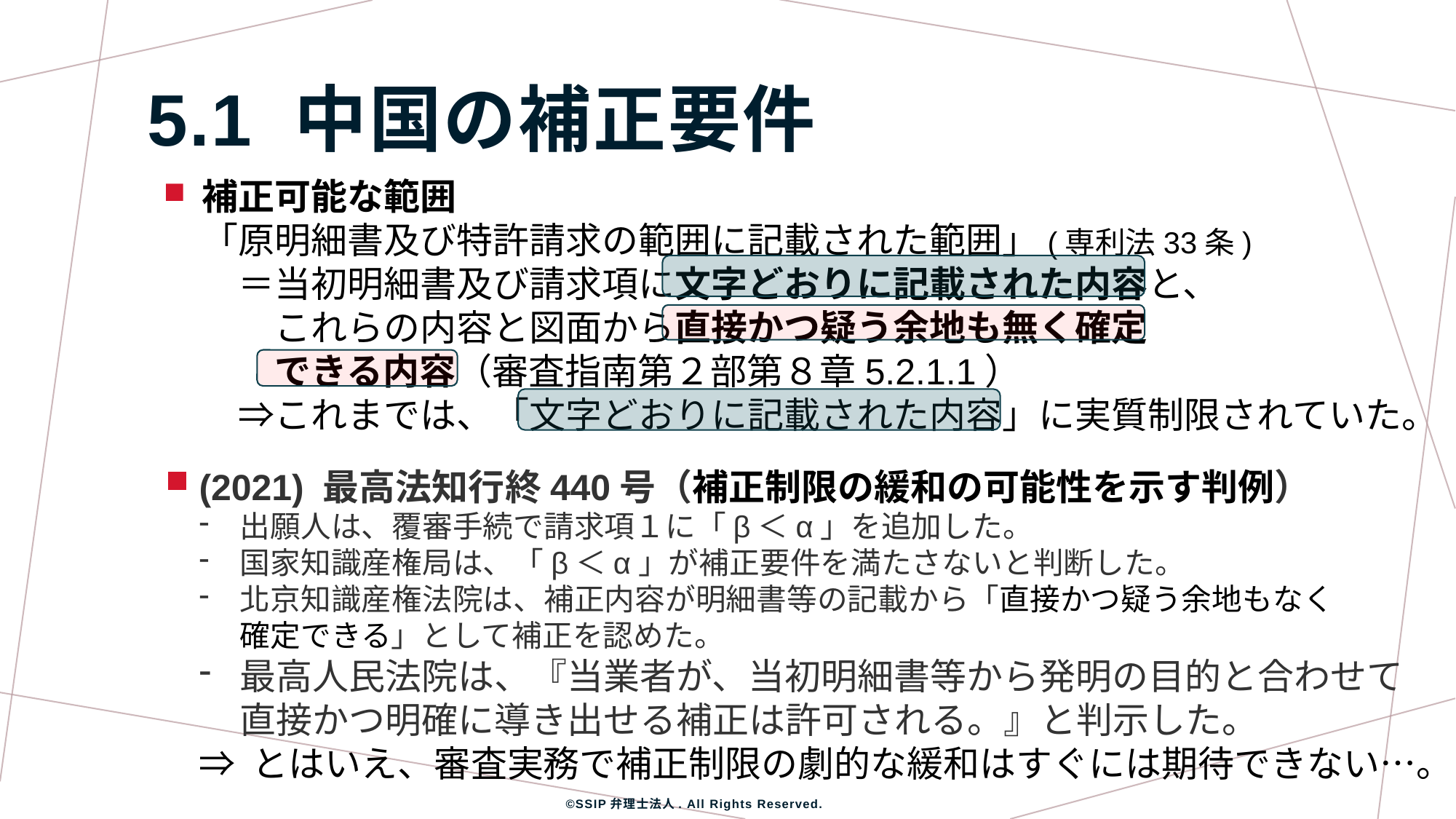

5.1 中国の補正要件
補正可能な範囲
「原明細書及び特許請求の範囲に記載された範囲」(専利法33条)
　＝当初明細書及び請求項に文字どおりに記載された内容と、
　　これらの内容と図面から直接かつ疑う余地も無く確定
　　できる内容（審査指南第２部第８章5.2.1.1）
　⇒これまでは、「文字どおりに記載された内容」に実質制限されていた。

(2021) 最高法知行終440号（補正制限の緩和の可能性を示す判例）
出願人は、覆審手続で請求項１に「β＜α」を追加した。
国家知識産権局は、「β＜α」が補正要件を満たさないと判断した。
北京知識産権法院は、補正内容が明細書等の記載から「直接かつ疑う余地もなく
確定できる」として補正を認めた。
最高人民法院は、『当業者が、当初明細書等から発明の目的と合わせて
直接かつ明確に導き出せる補正は許可される。』と判示した。
⇒ とはいえ、審査実務で補正制限の劇的な緩和はすぐには期待できない…。

©SSIP弁理士法人. All Rights Reserved.